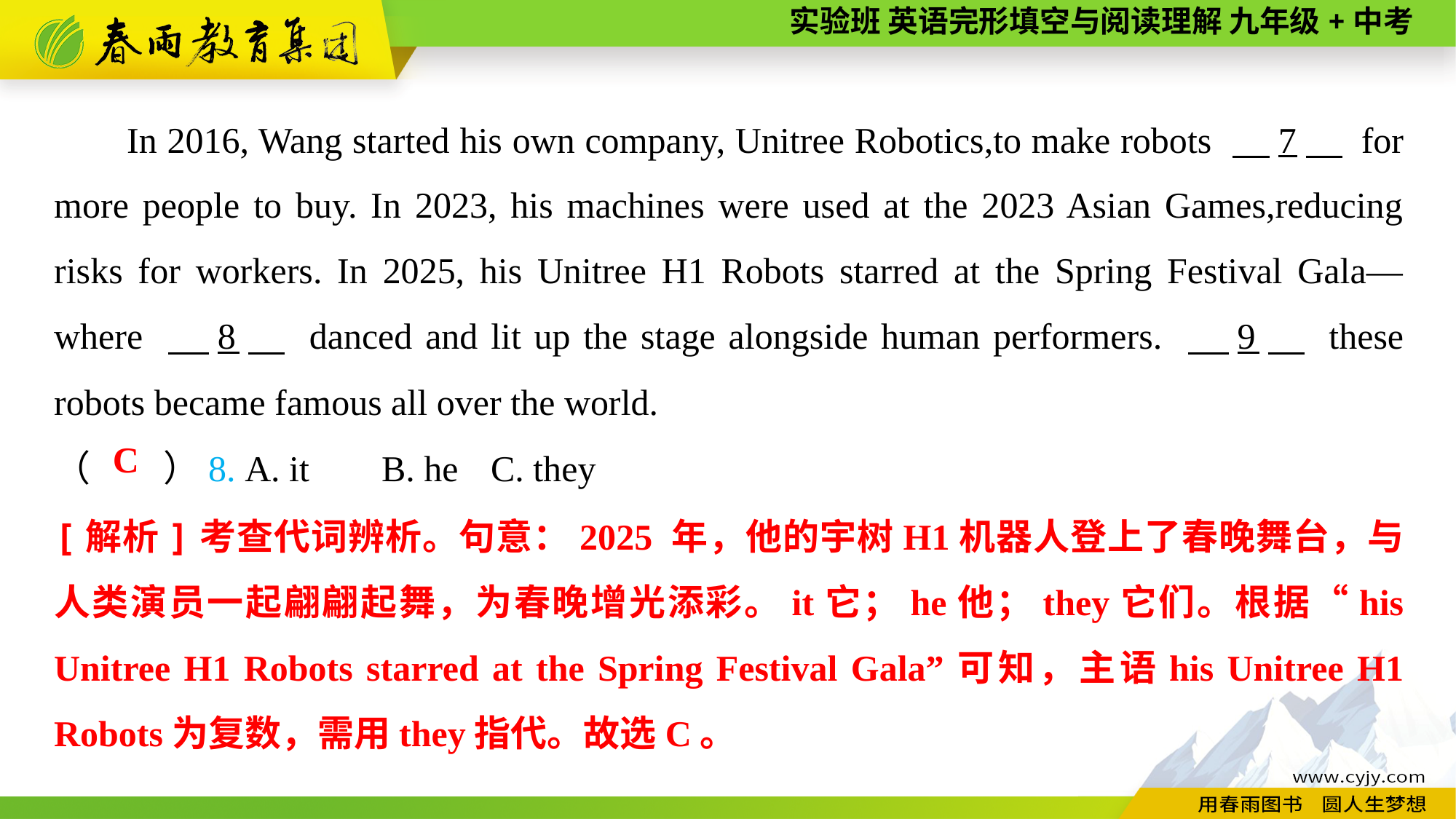

In 2016, Wang started his own company, Unitree Robotics,to make robots 　7　 for more people to buy. In 2023, his machines were used at the 2023 Asian Games,reducing risks for workers. In 2025, his Unitree H1 Robots starred at the Spring Festival Gala—where 　8　 danced and lit up the stage alongside human performers. 　9　 these robots became famous all over the world.
（　　）8. A. it	B. he	C. they
C
[解析]考查代词辨析。句意：2025 年，他的宇树H1机器人登上了春晚舞台，与人类演员一起翩翩起舞，为春晚增光添彩。it它；he他；they它们。根据“his Unitree H1 Robots starred at the Spring Festival Gala”可知，主语his Unitree H1 Robots为复数，需用they指代。故选C。